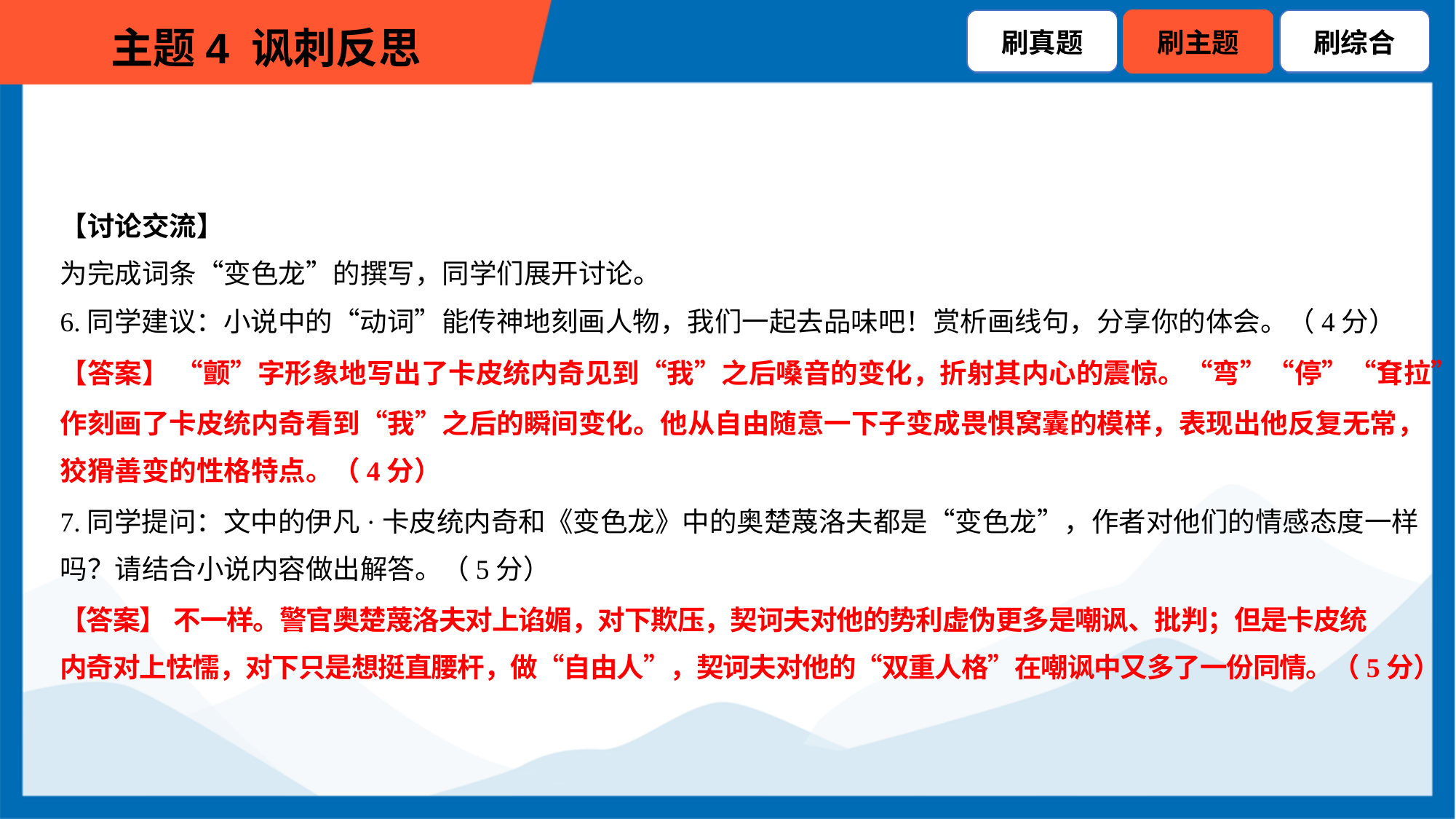

【讨论交流】
为完成词条“变色龙”的撰写，同学们展开讨论。
6.同学建议：小说中的“动词”能传神地刻画人物，我们一起去品味吧！赏析画线句，分享你的体会。（4分）
【答案】 “颤”字形象地写出了卡皮统内奇见到“我”之后嗓音的变化，折射其内心的震惊。“弯”“停”“耷拉”等动
作刻画了卡皮统内奇看到“我”之后的瞬间变化。他从自由随意一下子变成畏惧窝囊的模样，表现出他反复无常，
狡猾善变的性格特点。（4分）
7.同学提问：文中的伊凡·卡皮统内奇和《变色龙》中的奥楚蔑洛夫都是“变色龙”，作者对他们的情感态度一样
吗？请结合小说内容做出解答。（5分）
【答案】 不一样。警官奥楚蔑洛夫对上谄媚，对下欺压，契诃夫对他的势利虚伪更多是嘲讽、批判；但是卡皮统
内奇对上怯懦，对下只是想挺直腰杆，做“自由人”，契诃夫对他的“双重人格”在嘲讽中又多了一份同情。（5分）